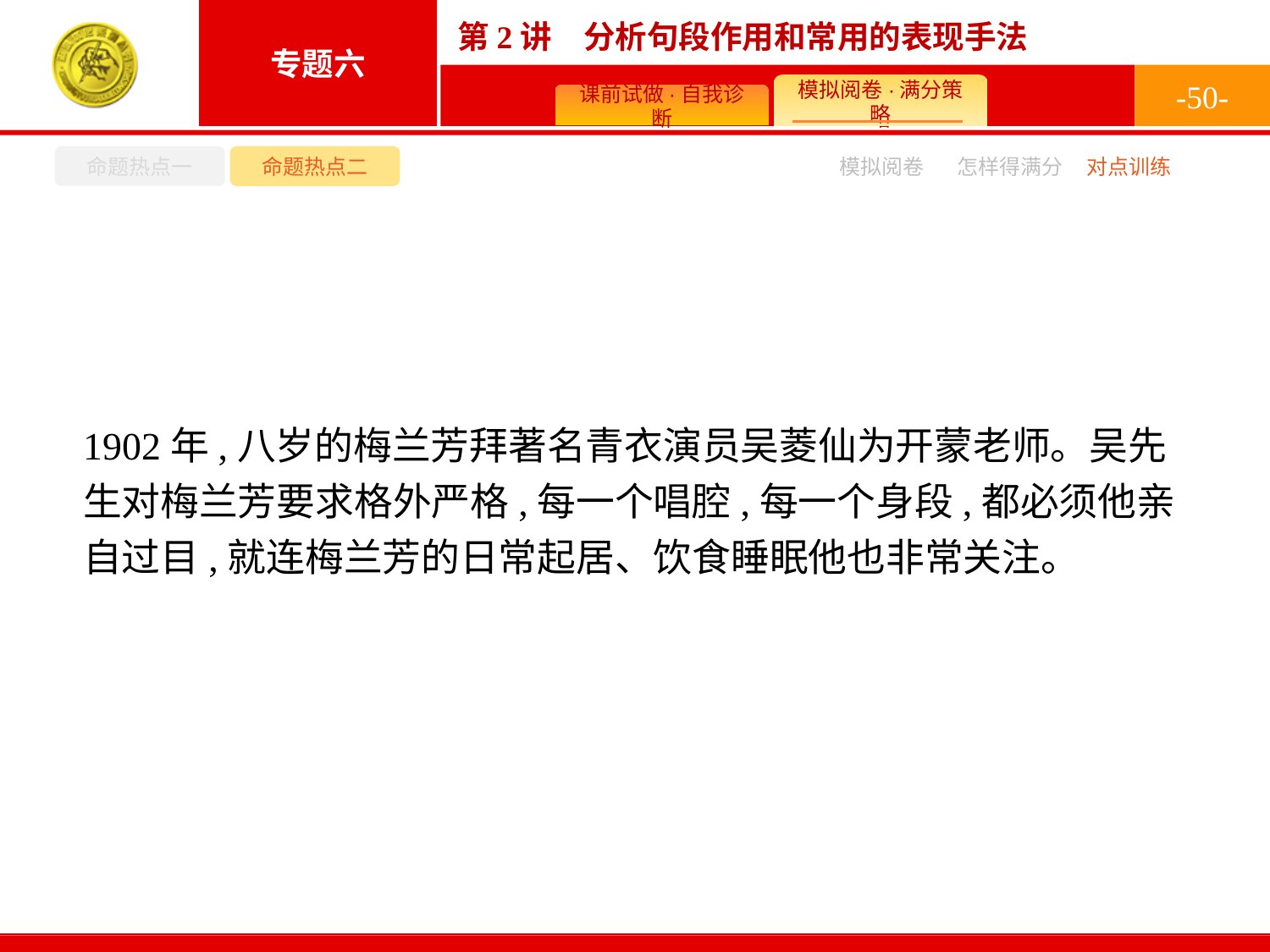

-50-
命题热点一
命题热点二
怎样得满分
模拟阅卷
对点训练
1902年,八岁的梅兰芳拜著名青衣演员吴菱仙为开蒙老师。吴先生对梅兰芳要求格外严格,每一个唱腔,每一个身段,都必须他亲自过目,就连梅兰芳的日常起居、饮食睡眠他也非常关注。